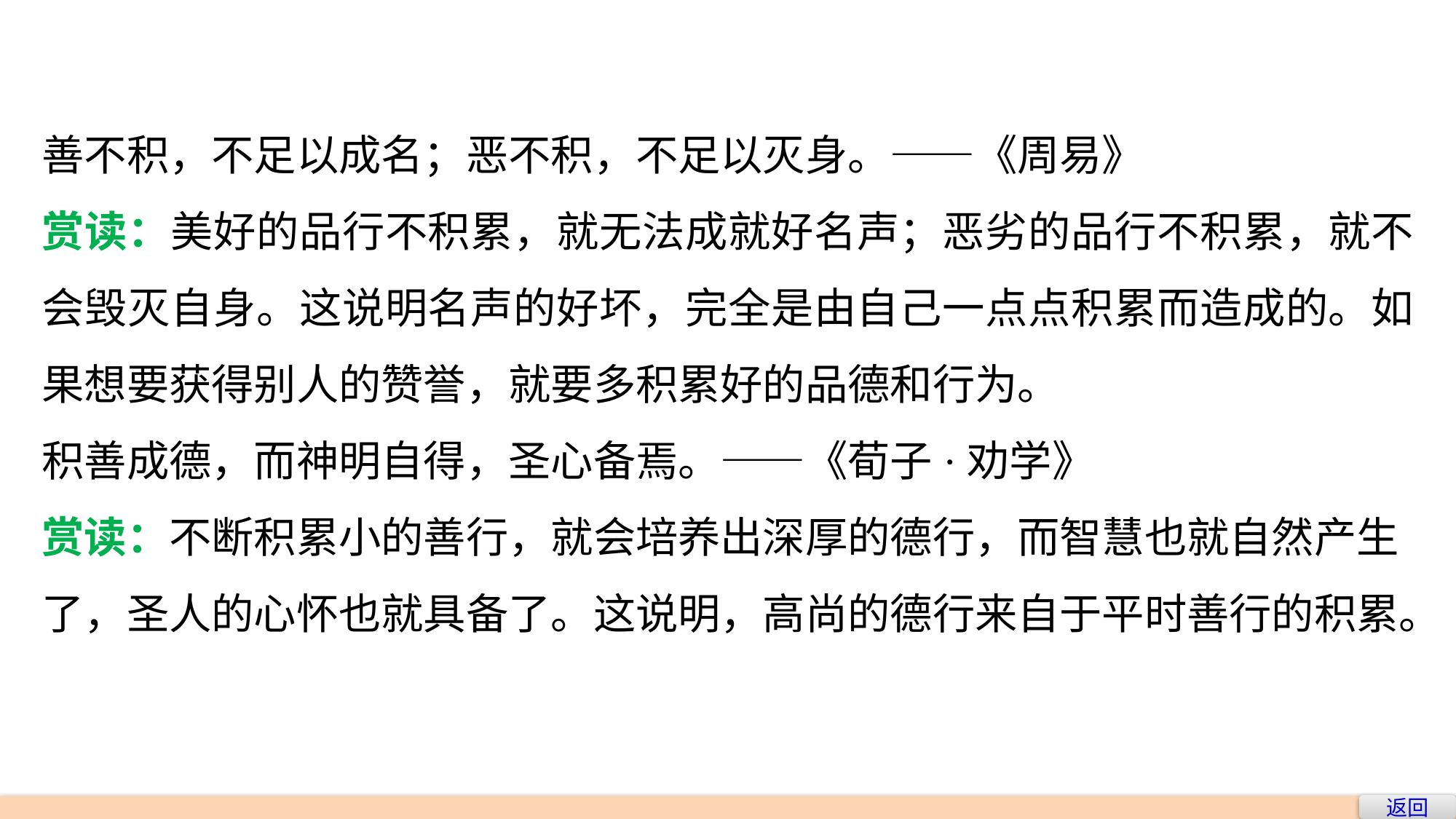

善不积，不足以成名；恶不积，不足以灭身。——《周易》
赏读：美好的品行不积累，就无法成就好名声；恶劣的品行不积累，就不会毁灭自身。这说明名声的好坏，完全是由自己一点点积累而造成的。如果想要获得别人的赞誉，就要多积累好的品德和行为。
积善成德，而神明自得，圣心备焉。——《荀子·劝学》
赏读：不断积累小的善行，就会培养出深厚的德行，而智慧也就自然产生了，圣人的心怀也就具备了。这说明，高尚的德行来自于平时善行的积累。
返回